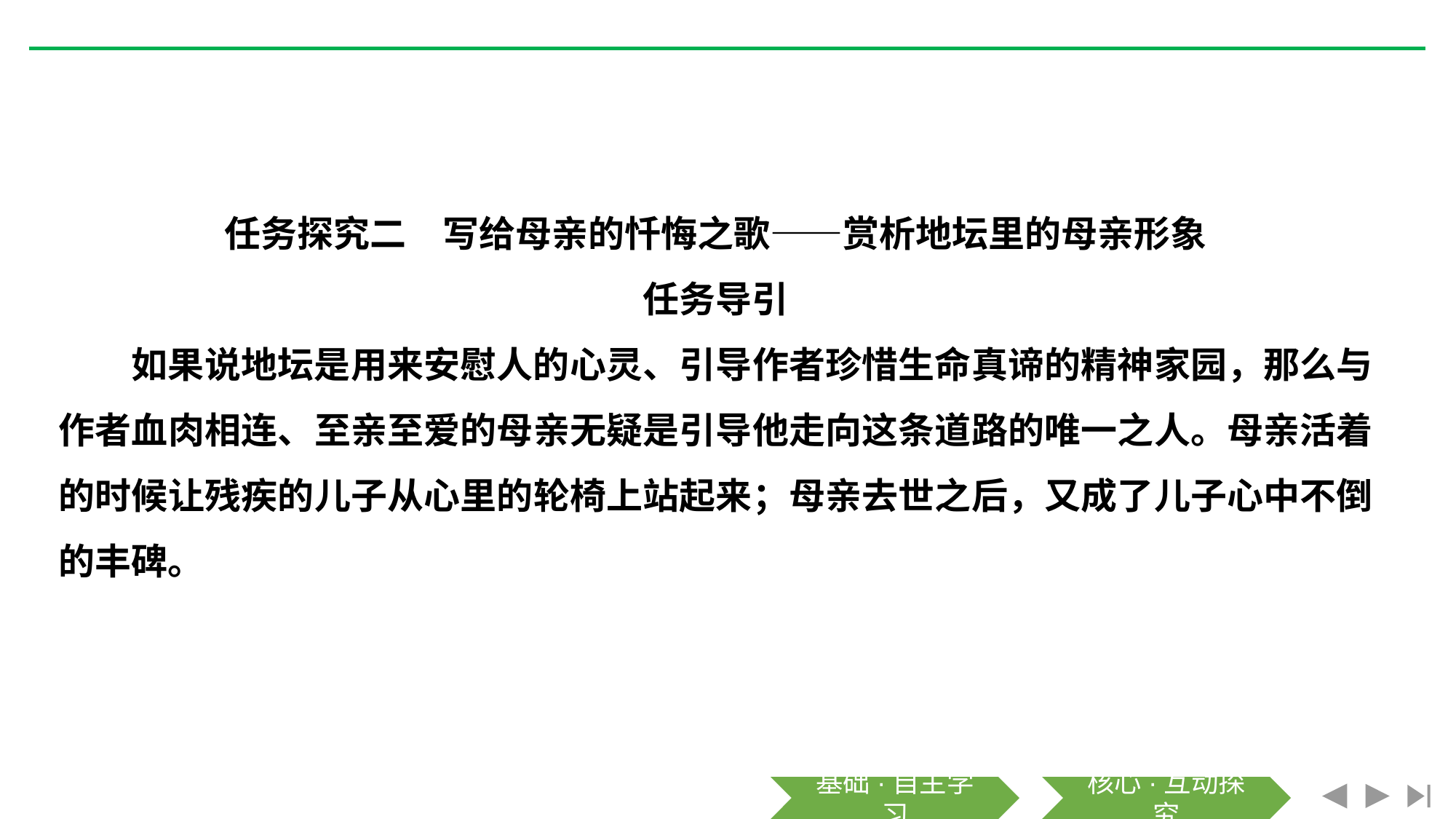

任务探究二　写给母亲的忏悔之歌——赏析地坛里的母亲形象
任务导引
如果说地坛是用来安慰人的心灵、引导作者珍惜生命真谛的精神家园，那么与作者血肉相连、至亲至爱的母亲无疑是引导他走向这条道路的唯一之人。母亲活着的时候让残疾的儿子从心里的轮椅上站起来；母亲去世之后，又成了儿子心中不倒的丰碑。